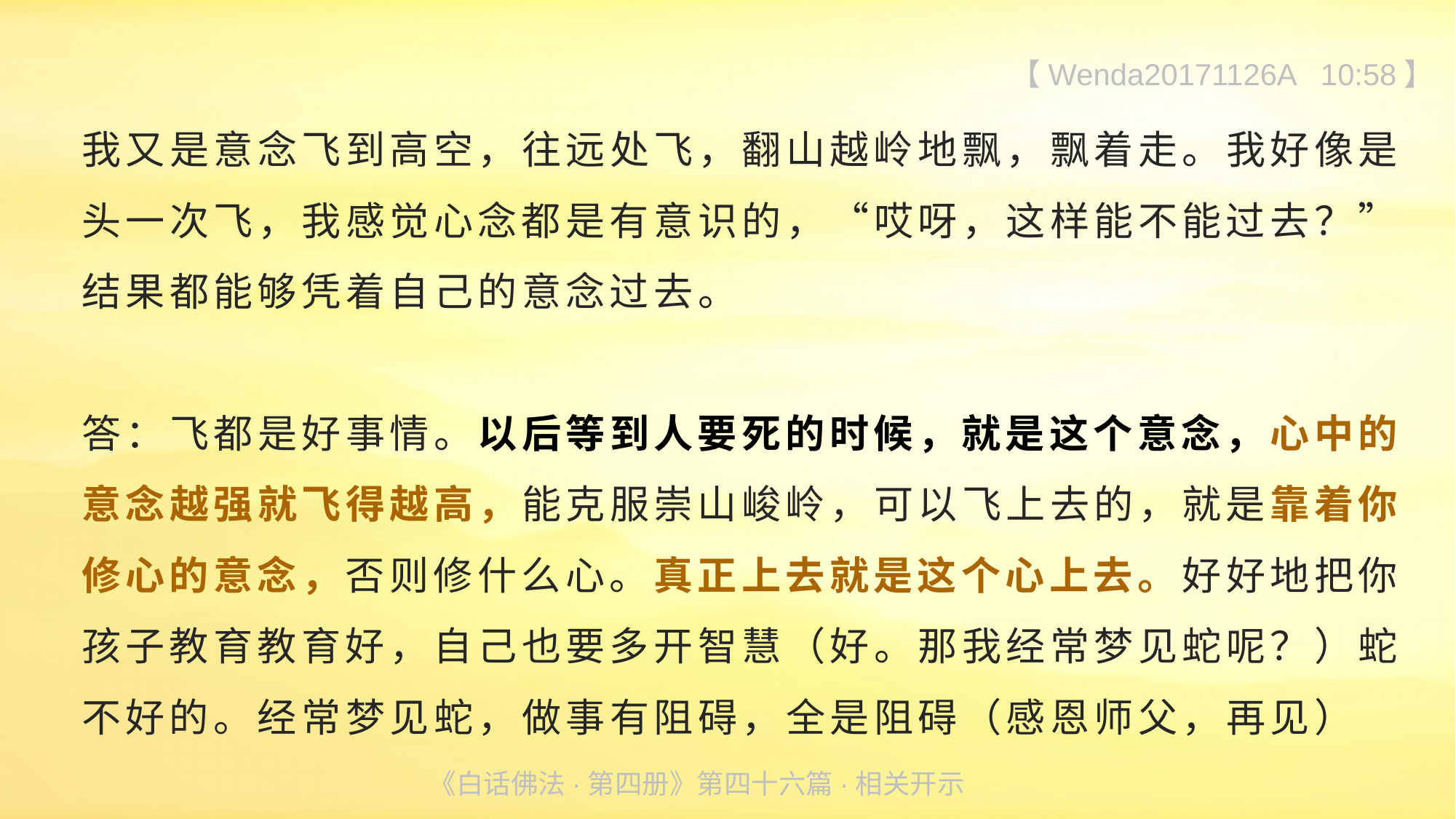

【Wenda20171126A   10:58】
我又是意念飞到高空，往远处飞，翻山越岭地飘，飘着走。我好像是头一次飞，我感觉心念都是有意识的，“哎呀，这样能不能过去？”结果都能够凭着自己的意念过去。

答：飞都是好事情。以后等到人要死的时候，就是这个意念，心中的意念越强就飞得越高，能克服崇山峻岭，可以飞上去的，就是靠着你修心的意念，否则修什么心。真正上去就是这个心上去。好好地把你孩子教育教育好，自己也要多开智慧（好。那我经常梦见蛇呢？）蛇不好的。经常梦见蛇，做事有阻碍，全是阻碍（感恩师父，再见）
《白话佛法·第四册》第四十六篇·相关开示